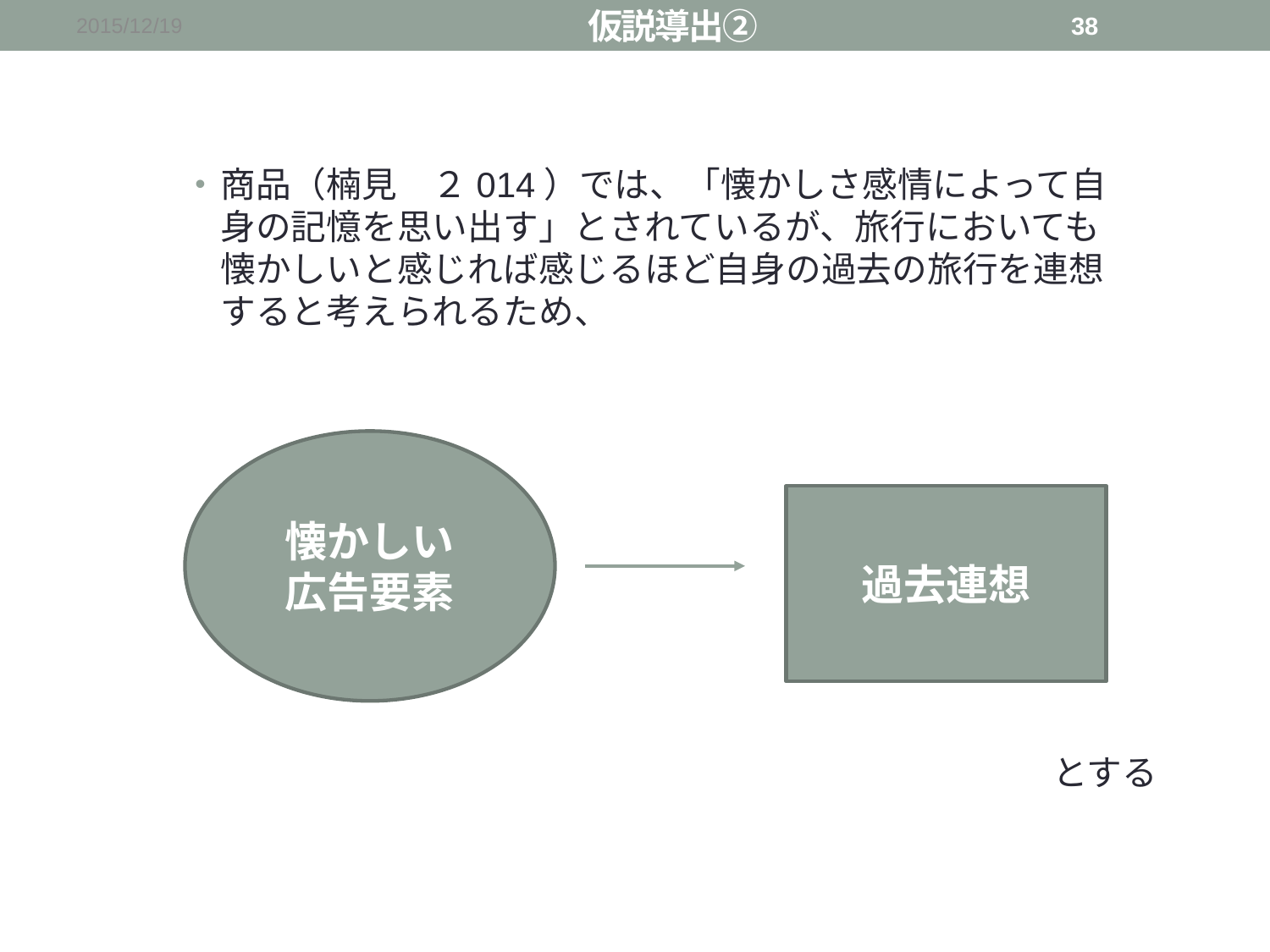

仮説導出②
2015/12/19
38
商品（楠見　２014）では、「懐かしさ感情によって自身の記憶を思い出す」とされているが、旅行においても懐かしいと感じれば感じるほど自身の過去の旅行を連想すると考えられるため、
懐かしい
広告要素
過去連想
とする